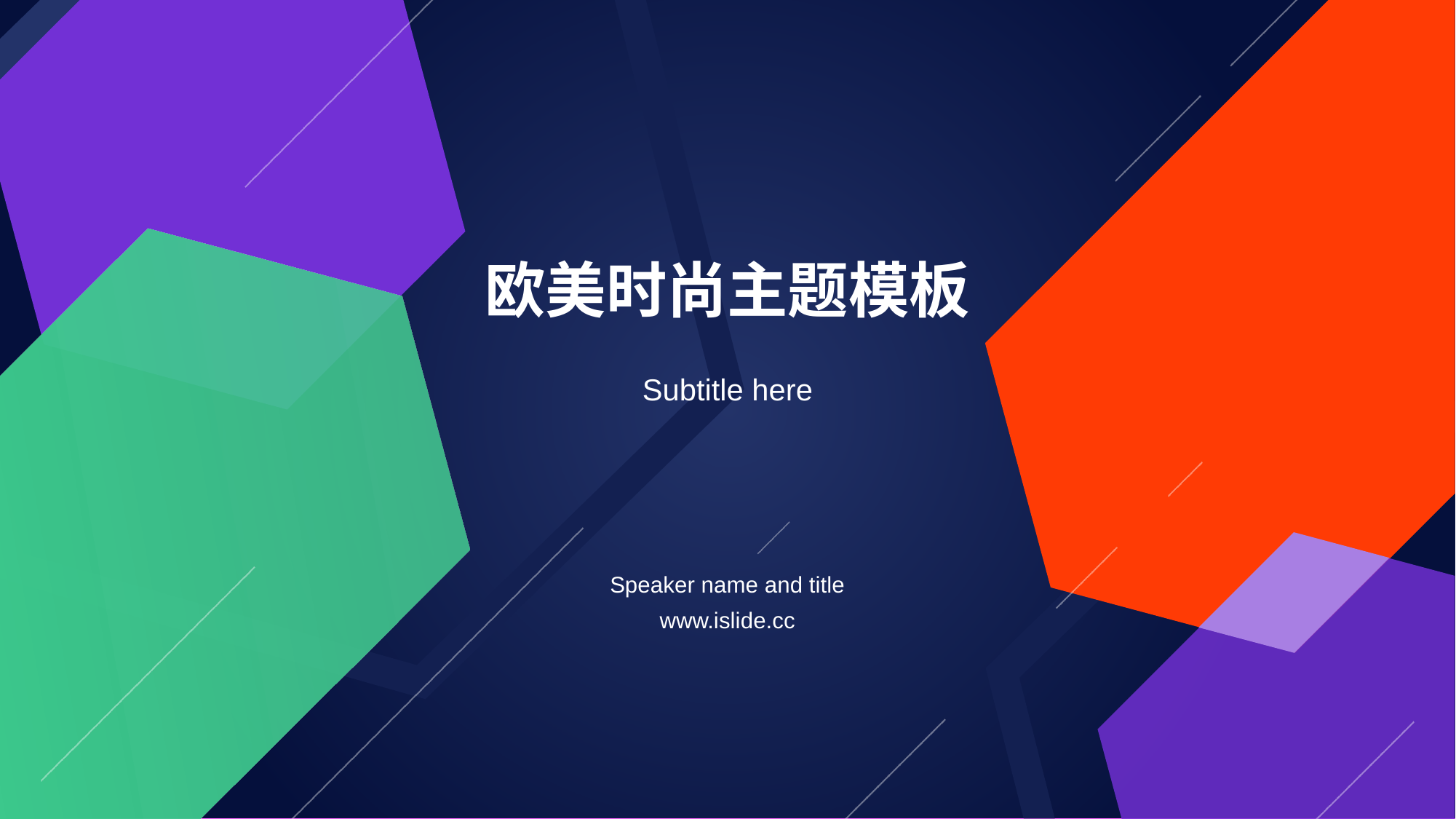

# 欧美时尚主题模板
Subtitle here
Speaker name and title
www.islide.cc